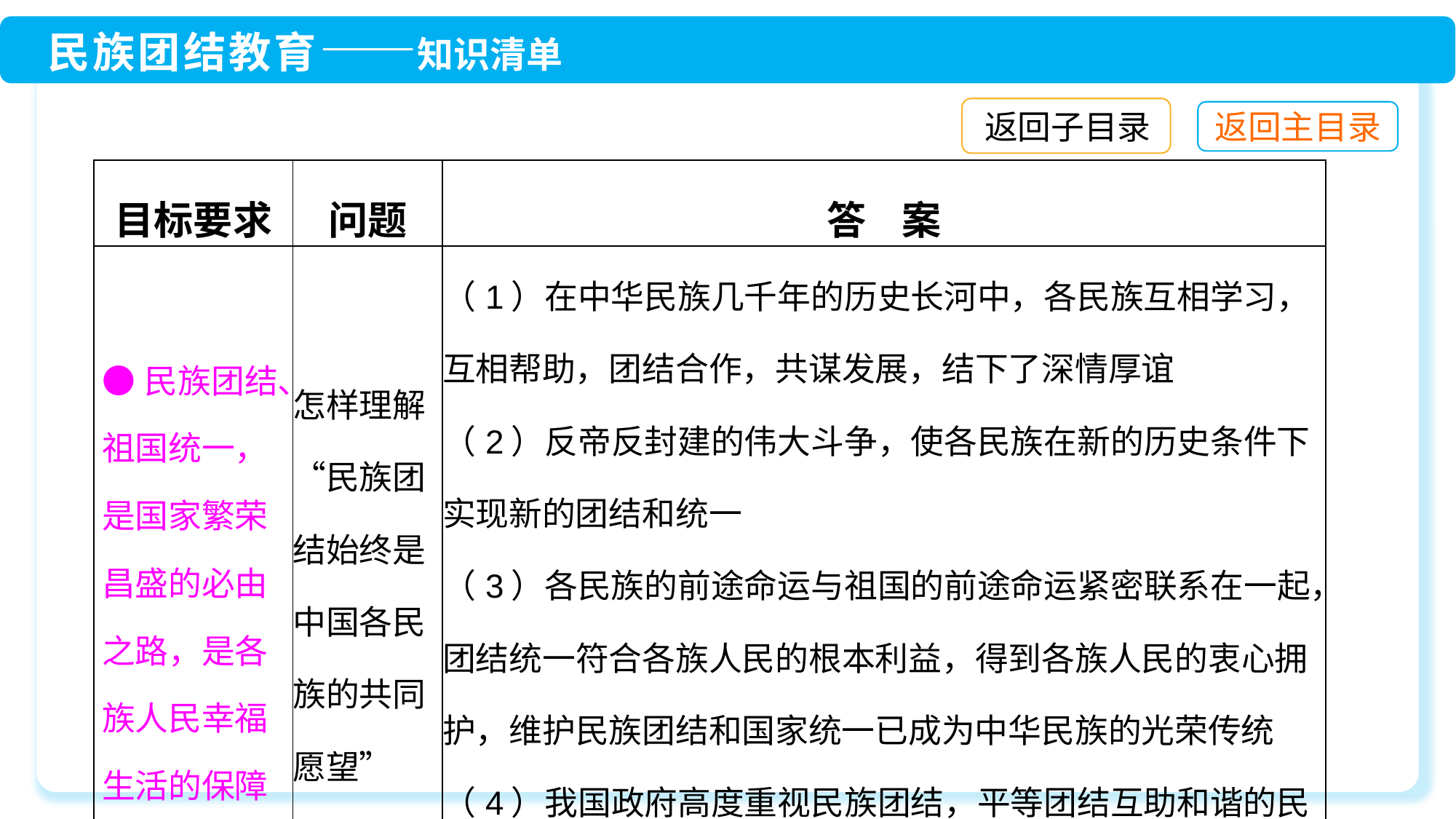

返回子目录
| 目标要求 | 问题 | 答 案 |
| --- | --- | --- |
| ●民族团结、祖国统一，是国家繁荣昌盛的必由之路，是各族人民幸福生活的保障 | 怎样理解“民族团结始终是中国各民族的共同愿望” | （1）在中华民族几千年的历史长河中，各民族互相学习，互相帮助，团结合作，共谋发展，结下了深情厚谊 （2）反帝反封建的伟大斗争，使各民族在新的历史条件下实现新的团结和统一 （3）各民族的前途命运与祖国的前途命运紧密联系在一起，团结统一符合各族人民的根本利益，得到各族人民的衷心拥护，维护民族团结和国家统一已成为中华民族的光荣传统 （4）我国政府高度重视民族团结，平等团结互助和谐的民族关系进一步巩固和发展 |